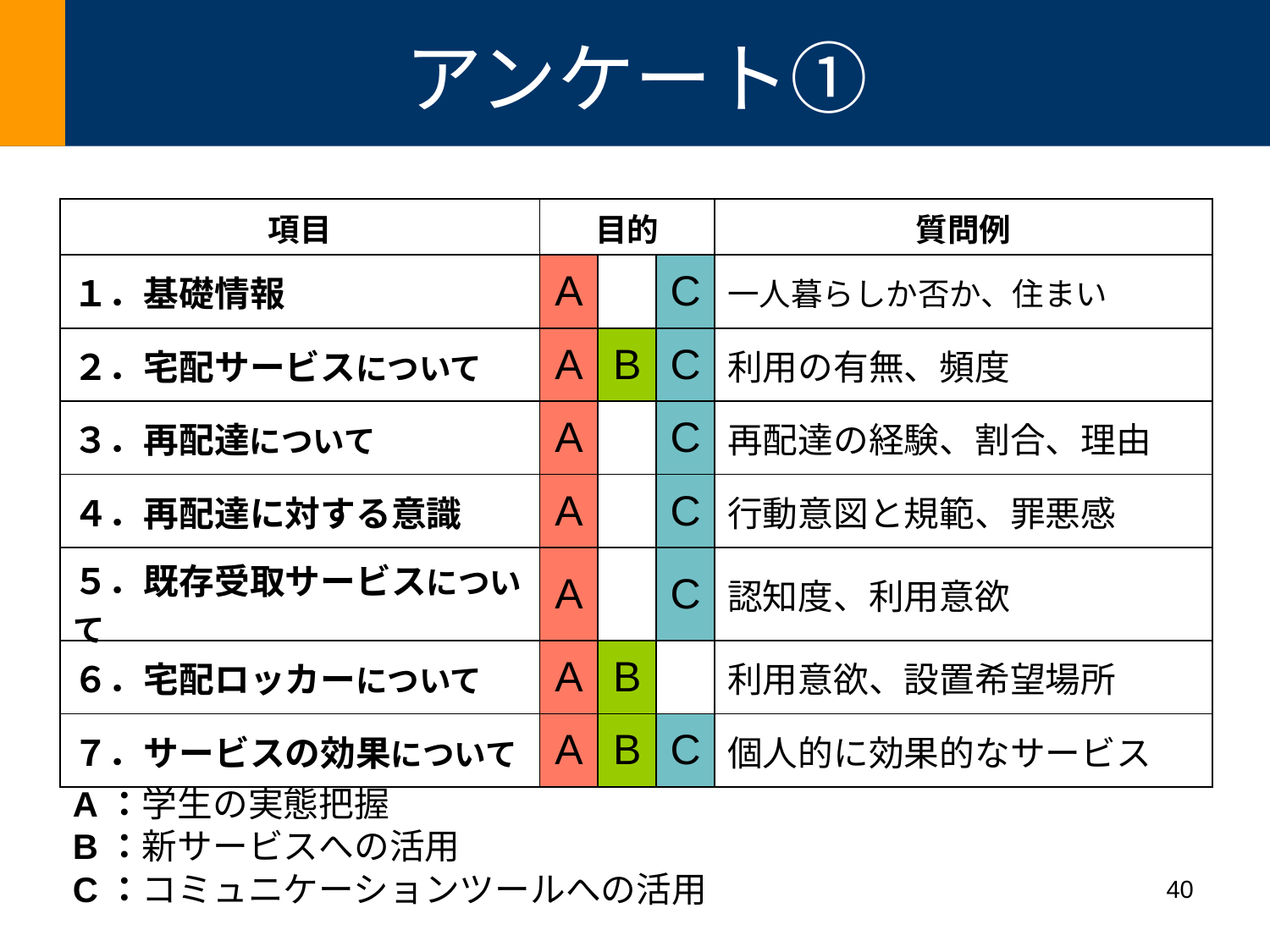

# アンケート①
| 項目 | 目的 |  |  | 質問例 |
| --- | --- | --- | --- | --- |
| １．基礎情報 | A |  | C | 一人暮らしか否か、住まい |
| ２．宅配サービスについて | A | B | C | 利用の有無、頻度 |
| ３．再配達について | A |  | C | 再配達の経験、割合、理由 |
| ４．再配達に対する意識 | A |  | C | 行動意図と規範、罪悪感 |
| ５．既存受取サービスについて | A |  | C | 認知度、利用意欲 |
| ６．宅配ロッカーについて | A | B |  | 利用意欲、設置希望場所 |
| ７．サービスの効果について | A | B | C | 個人的に効果的なサービス |
A：学生の実態把握
B：新サービスへの活用
C：コミュニケーションツールへの活用
40